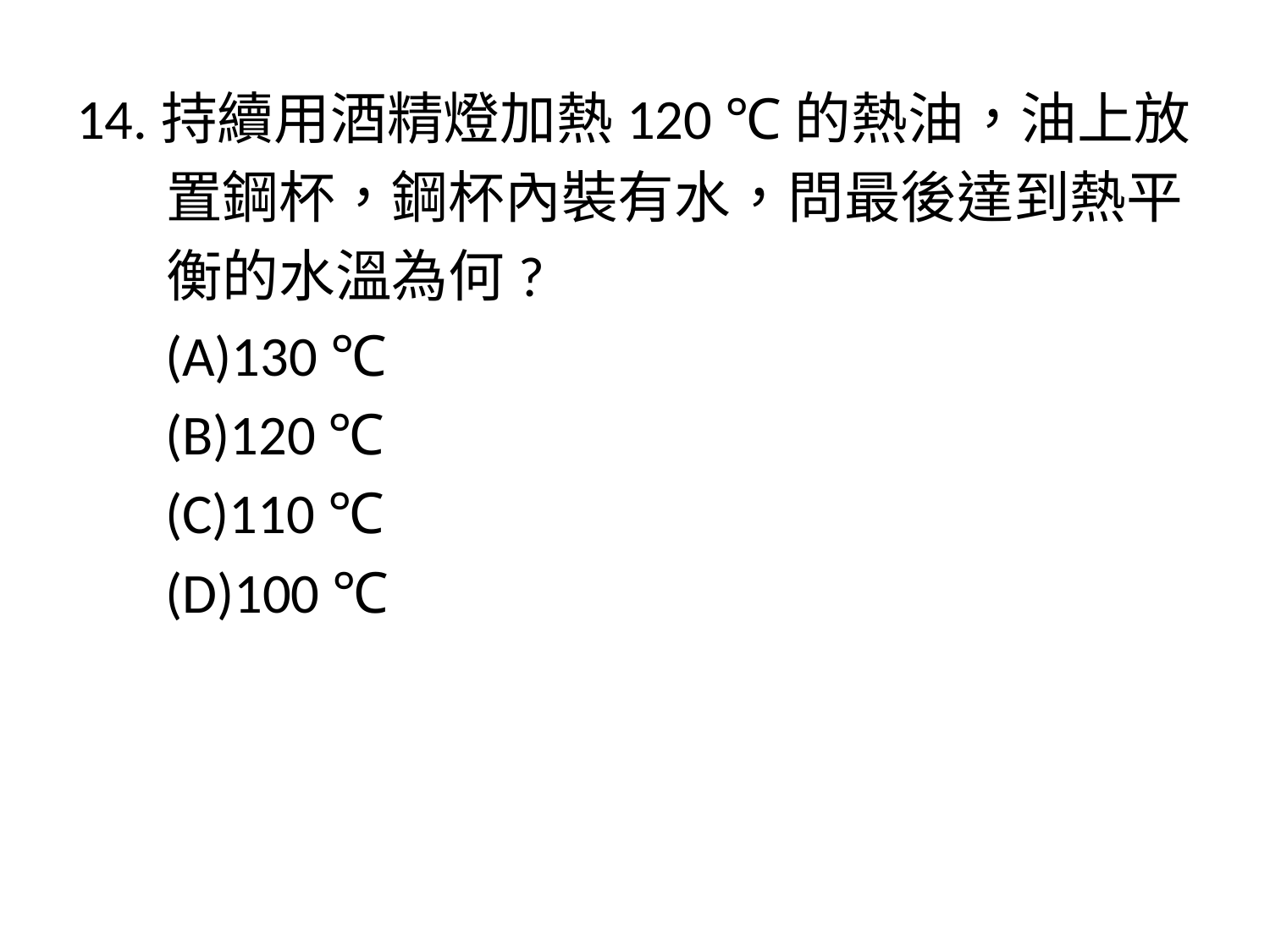

14.持續用酒精燈加熱120 ℃的熱油，油上放
      置鋼杯，鋼杯內裝有水，問最後達到熱平
      衡的水溫為何?
       (A)130 ℃
       (B)120 ℃
       (C)110 ℃
       (D)100 ℃